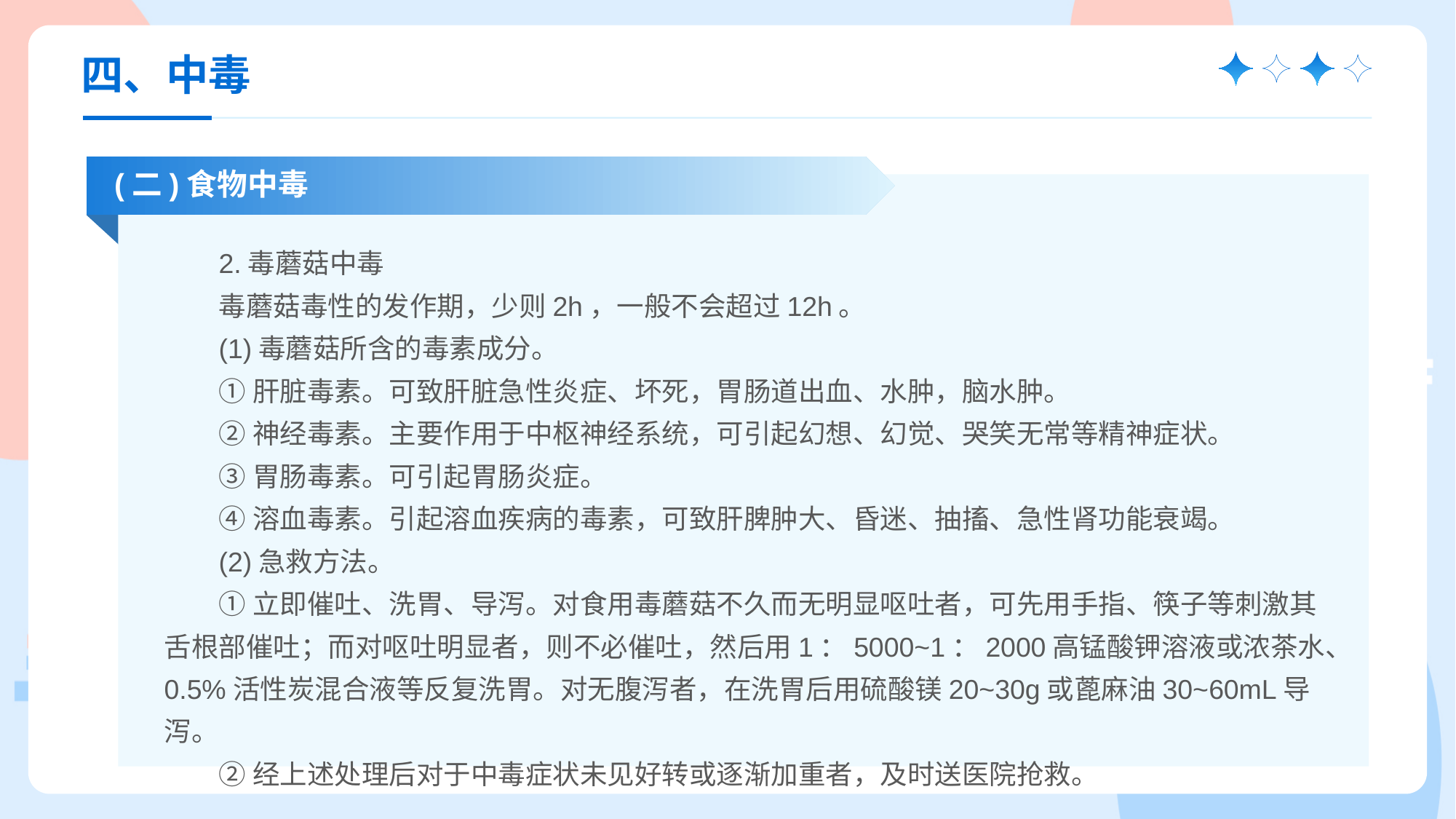

四、中毒
(二)食物中毒

2.毒蘑菇中毒
毒蘑菇毒性的发作期，少则2h，一般不会超过12h。
(1)毒蘑菇所含的毒素成分。
①肝脏毒素。可致肝脏急性炎症、坏死，胃肠道出血、水肿，脑水肿。
②神经毒素。主要作用于中枢神经系统，可引起幻想、幻觉、哭笑无常等精神症状。
③胃肠毒素。可引起胃肠炎症。
④溶血毒素。引起溶血疾病的毒素，可致肝脾肿大、昏迷、抽搐、急性肾功能衰竭。
(2)急救方法。
①立即催吐、洗胃、导泻。对食用毒蘑菇不久而无明显呕吐者，可先用手指、筷子等刺激其舌根部催吐；而对呕吐明显者，则不必催吐，然后用1：5000~1：2000高锰酸钾溶液或浓茶水、0.5%活性炭混合液等反复洗胃。对无腹泻者，在洗胃后用硫酸镁20~30g或蓖麻油30~60mL导泻。
②经上述处理后对于中毒症状未见好转或逐渐加重者，及时送医院抢救。